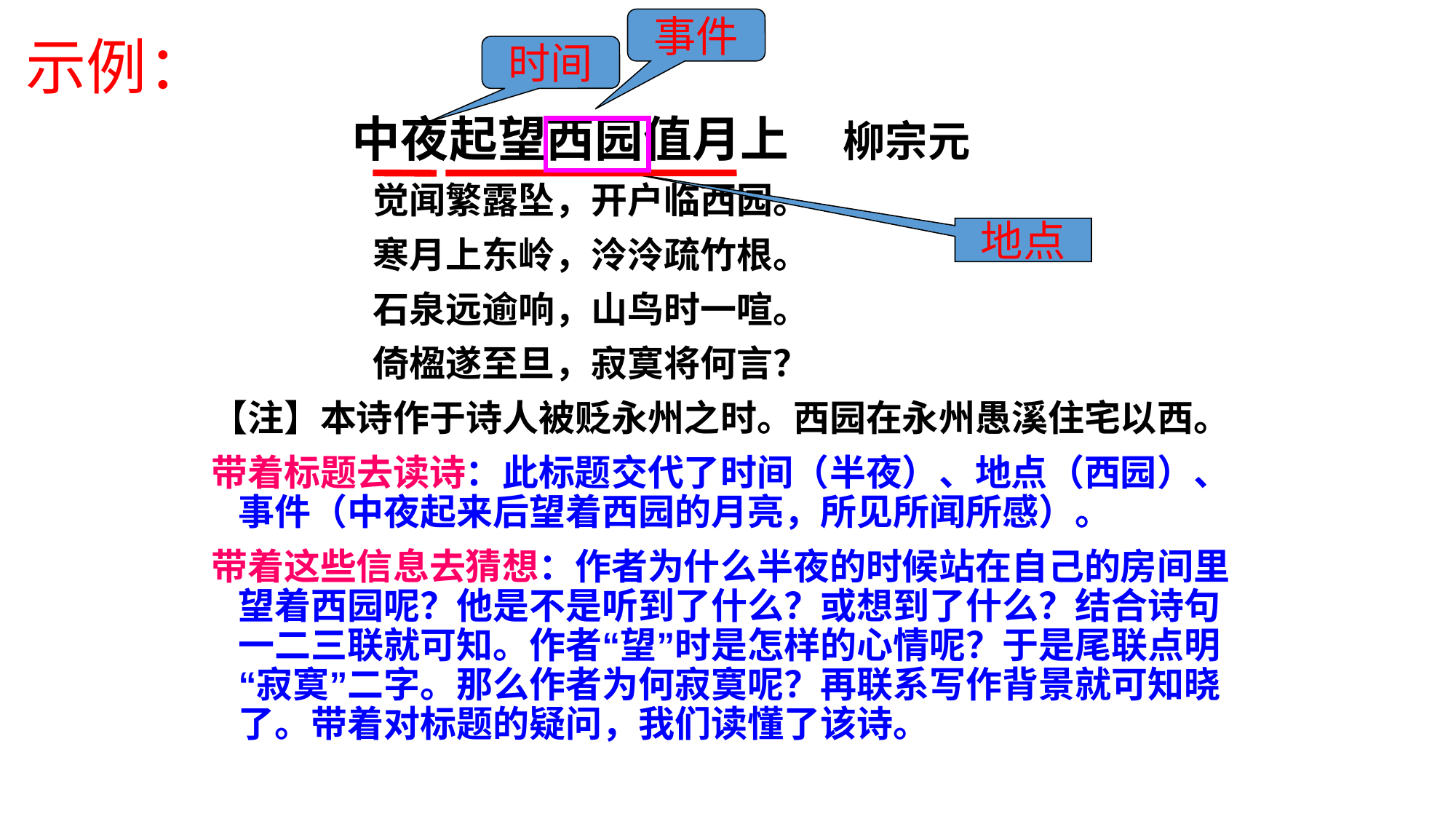

事件
# 示例：
时间
             中夜起望西园值月上    柳宗元
               觉闻繁露坠，开户临西园。
               寒月上东岭，泠泠疏竹根。
               石泉远逾响，山鸟时一喧。
               倚楹遂至旦，寂寞将何言？
【注】本诗作于诗人被贬永州之时。西园在永州愚溪住宅以西。
带着标题去读诗：此标题交代了时间（半夜）、地点（西园）、事件（中夜起来后望着西园的月亮，所见所闻所感）。
带着这些信息去猜想：作者为什么半夜的时候站在自己的房间里望着西园呢？他是不是听到了什么？或想到了什么？结合诗句一二三联就可知。作者“望”时是怎样的心情呢？于是尾联点明“寂寞”二字。那么作者为何寂寞呢？再联系写作背景就可知晓了。带着对标题的疑问，我们读懂了该诗。

地点